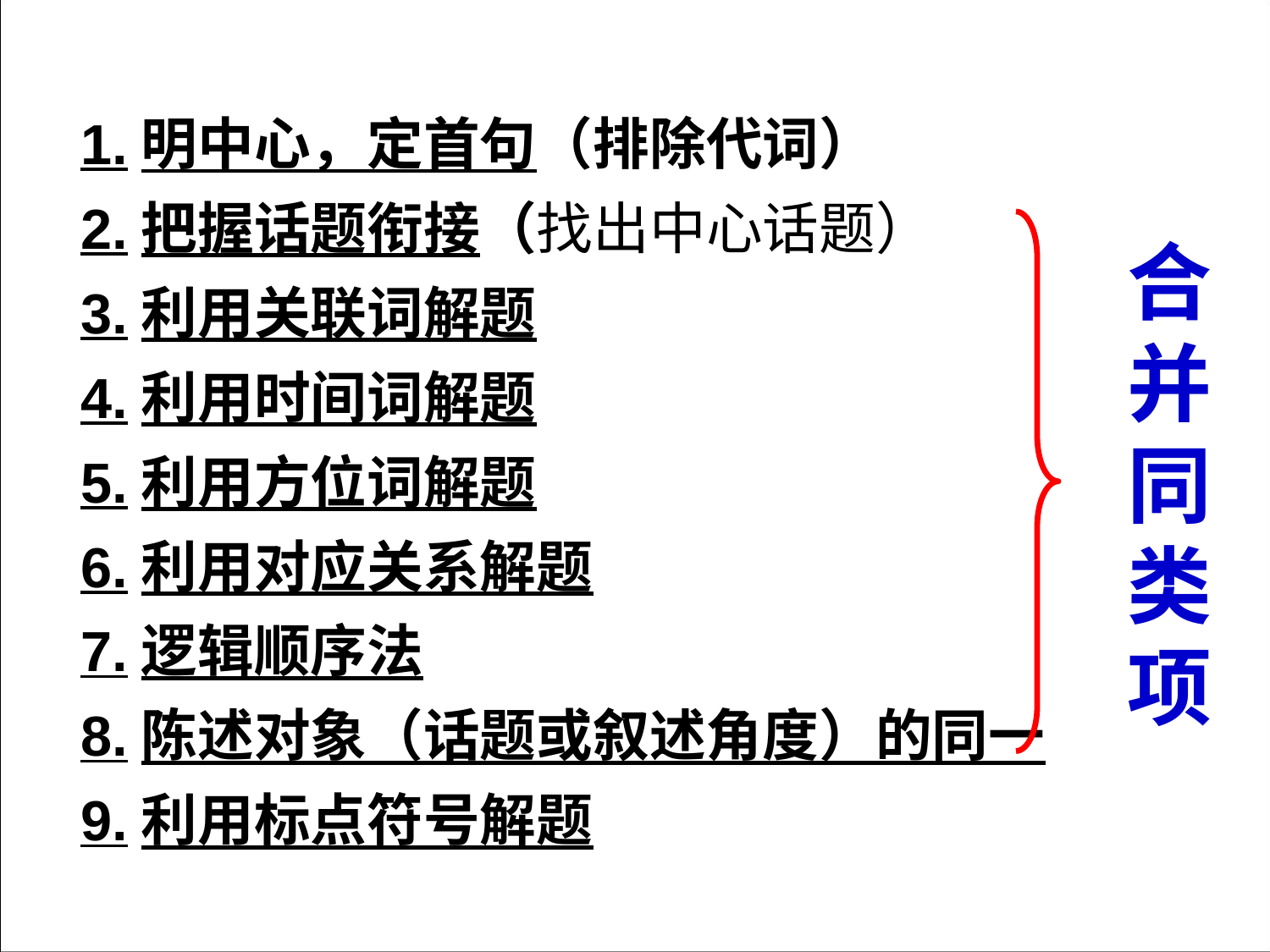

1.明中心，定首句（排除代词）
2.把握话题衔接（找出中心话题）
3.利用关联词解题
4.利用时间词解题
5.利用方位词解题
6.利用对应关系解题
7.逻辑顺序法
8.陈述对象（话题或叙述角度）的同一
9.利用标点符号解题

合并同类项